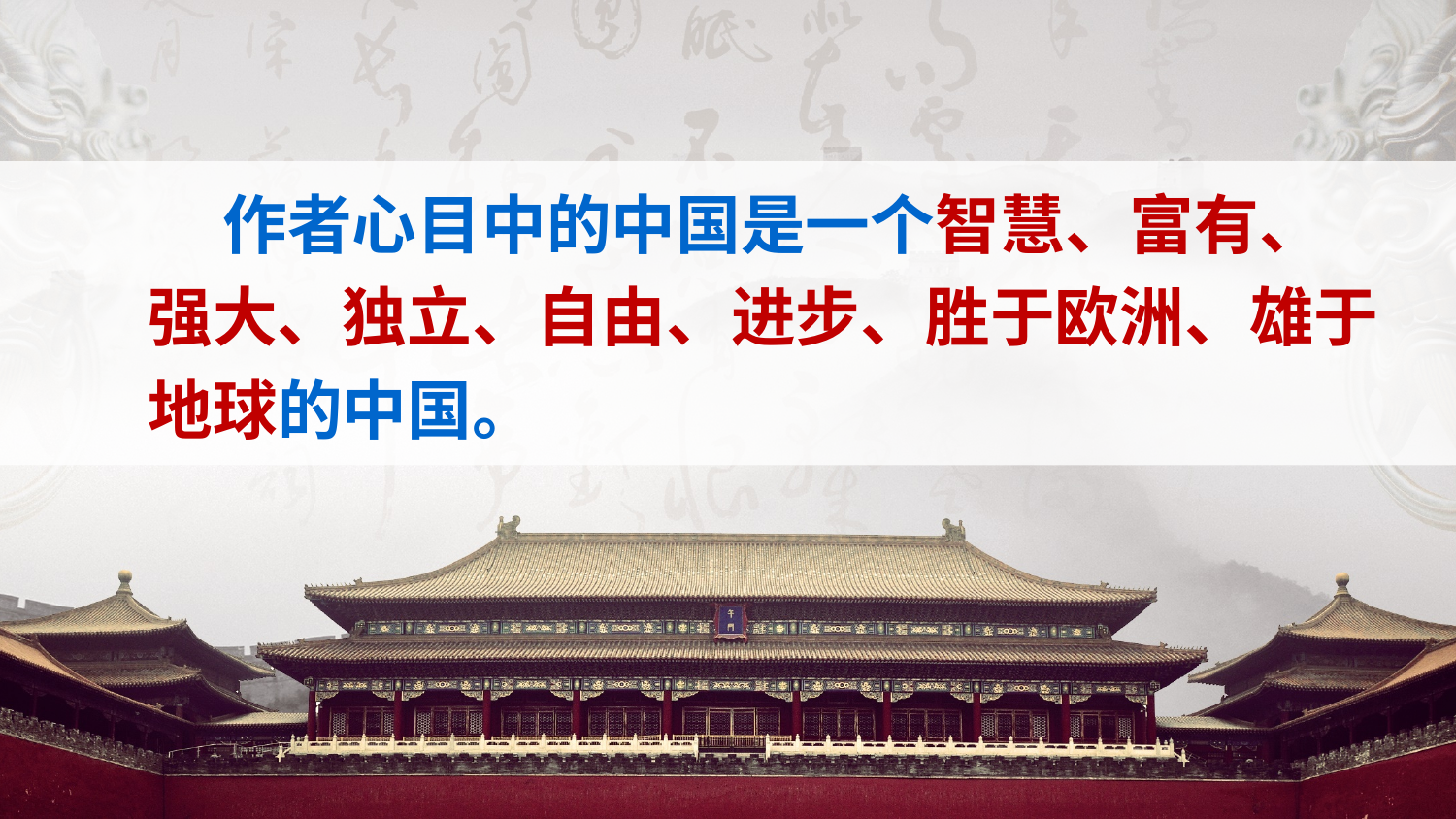

作者心目中的中国是一个智慧、富有、强大、独立、自由、进步、胜于欧洲、雄于地球的中国。